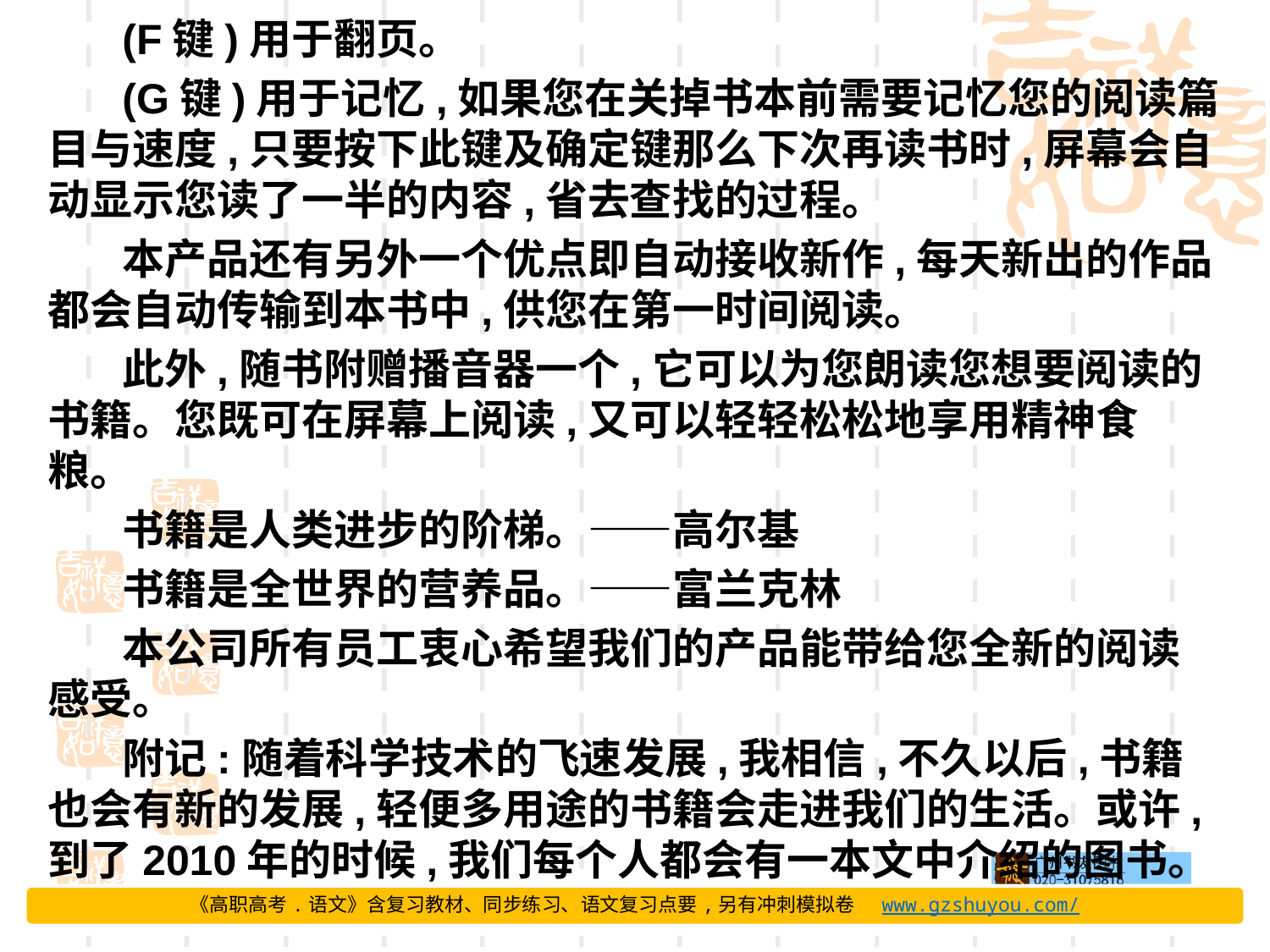

(F键)用于翻页。
(G键)用于记忆,如果您在关掉书本前需要记忆您的阅读篇目与速度,只要按下此键及确定键那么下次再读书时,屏幕会自动显示您读了一半的内容,省去查找的过程。
本产品还有另外一个优点即自动接收新作,每天新出的作品都会自动传输到本书中,供您在第一时间阅读。
此外,随书附赠播音器一个,它可以为您朗读您想要阅读的书籍。您既可在屏幕上阅读,又可以轻轻松松地享用精神食粮。
书籍是人类进步的阶梯。——高尔基
书籍是全世界的营养品。——富兰克林
本公司所有员工衷心希望我们的产品能带给您全新的阅读感受。
附记:随着科学技术的飞速发展,我相信,不久以后,书籍也会有新的发展,轻便多用途的书籍会走进我们的生活。或许,到了2010年的时候,我们每个人都会有一本文中介绍的图书。